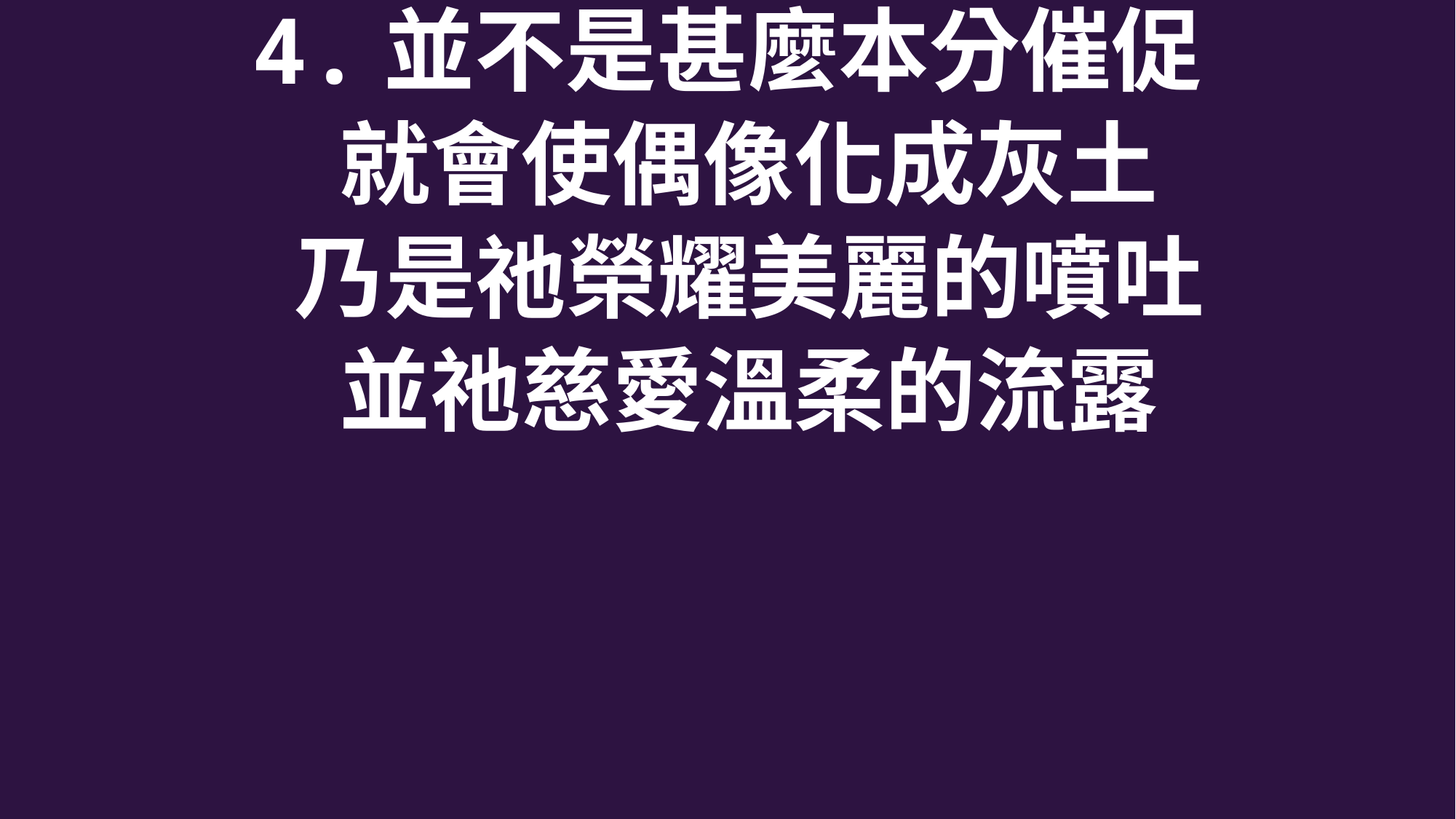

4.並不是甚麼本分催促
 就會使偶像化成灰土
 乃是祂榮耀美麗的噴吐
 並祂慈愛溫柔的流露